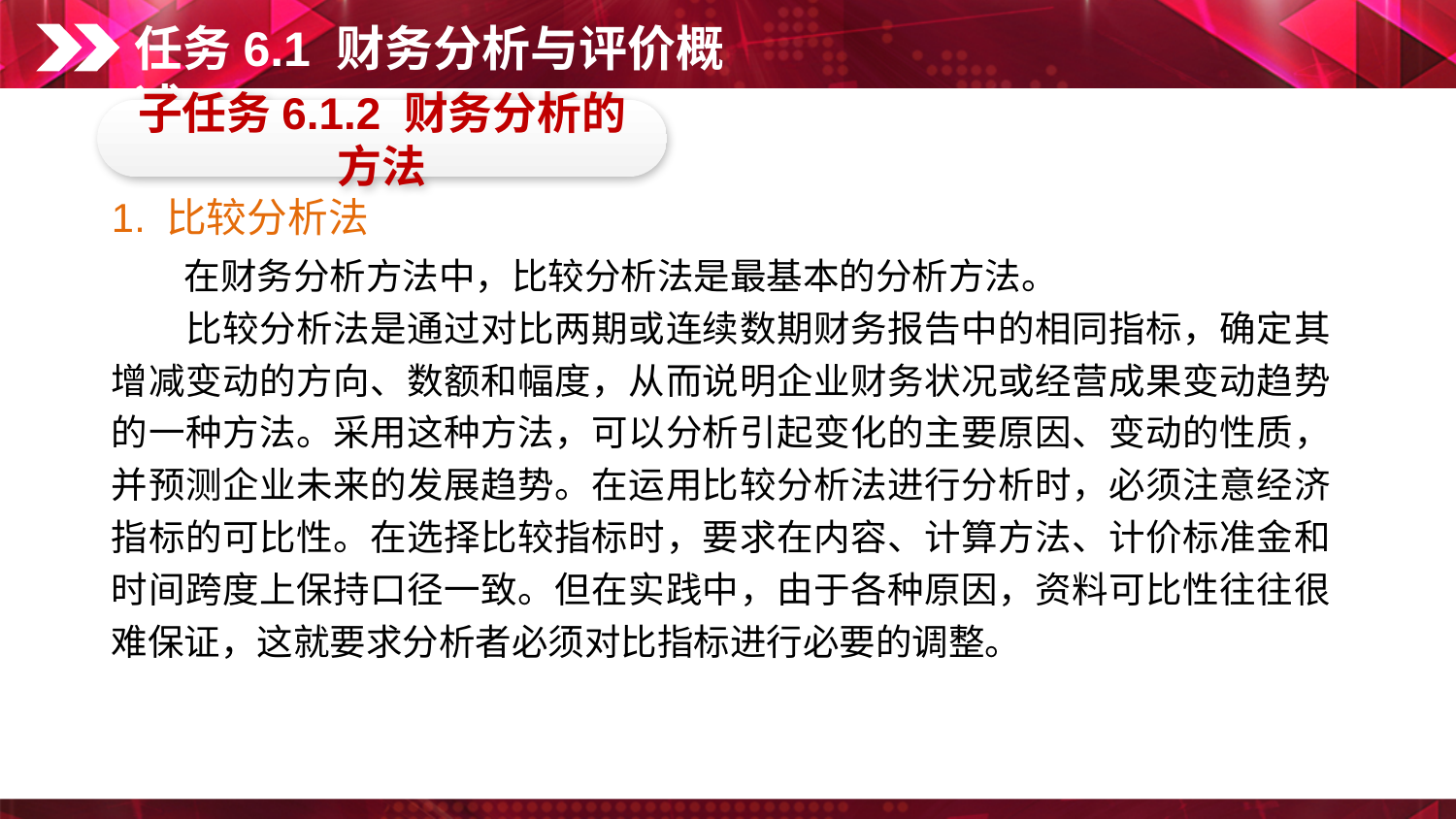

任务6.1 财务分析与评价概述

子任务6.1.2 财务分析的方法
1. 比较分析法
　　在财务分析方法中，比较分析法是最基本的分析方法。
　　比较分析法是通过对比两期或连续数期财务报告中的相同指标，确定其增减变动的方向、数额和幅度，从而说明企业财务状况或经营成果变动趋势的一种方法。采用这种方法，可以分析引起变化的主要原因、变动的性质，并预测企业未来的发展趋势。在运用比较分析法进行分析时，必须注意经济指标的可比性。在选择比较指标时，要求在内容、计算方法、计价标准金和时间跨度上保持口径一致。但在实践中，由于各种原因，资料可比性往往很难保证，这就要求分析者必须对比指标进行必要的调整。